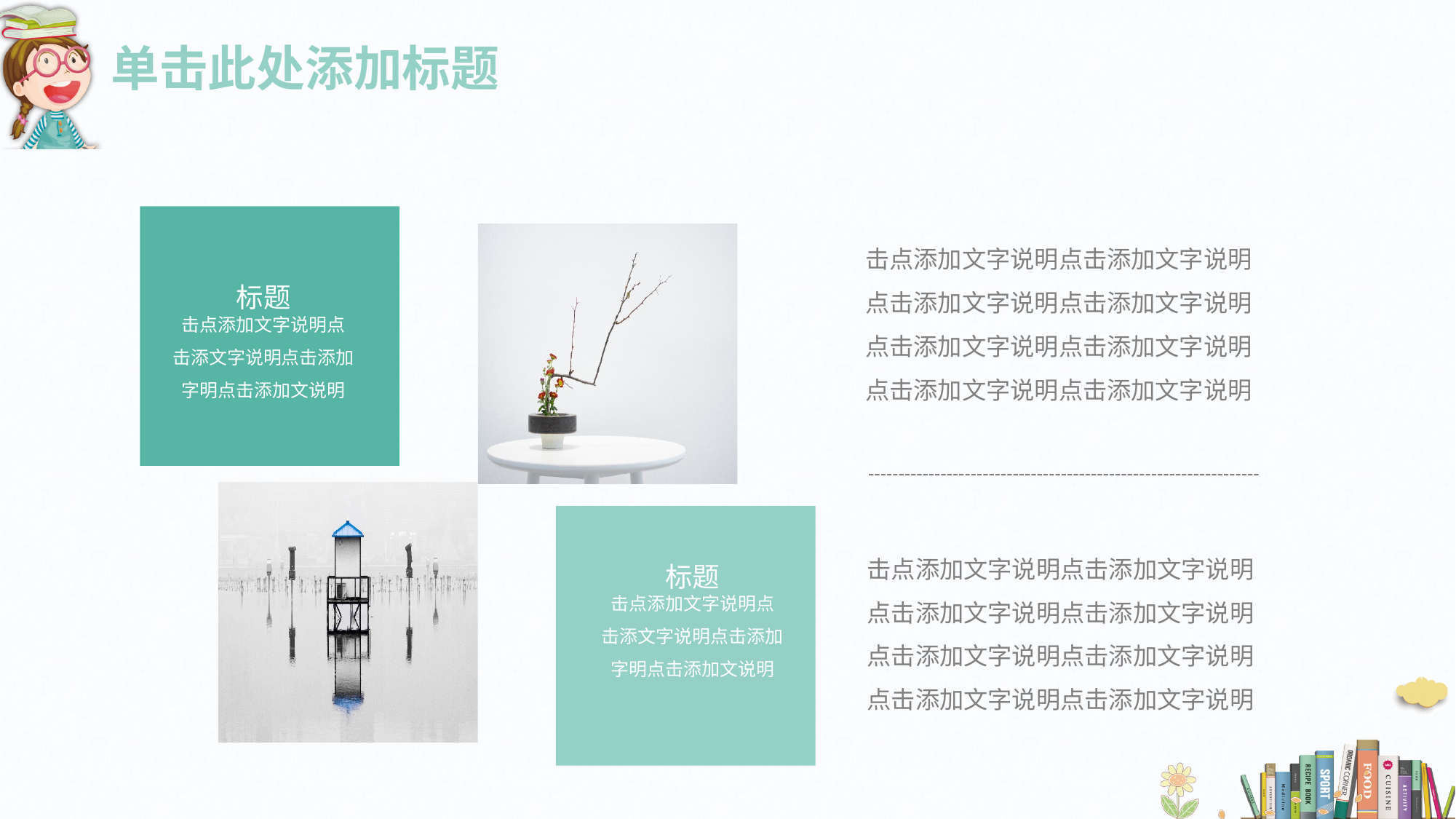

# 单击此处添加标题

标题
击点添加文字说明点
击添文字说明点击添加
字明点击添加文说明

标题
击点添加文字说明点
击添文字说明点击添加
字明点击添加文说明
击点添加文字说明点击添加文字说明
点击添加文字说明点击添加文字说明
点击添加文字说明点击添加文字说明
点击添加文字说明点击添加文字说明

击点添加文字说明点击添加文字说明
点击添加文字说明点击添加文字说明
点击添加文字说明点击添加文字说明
点击添加文字说明点击添加文字说明